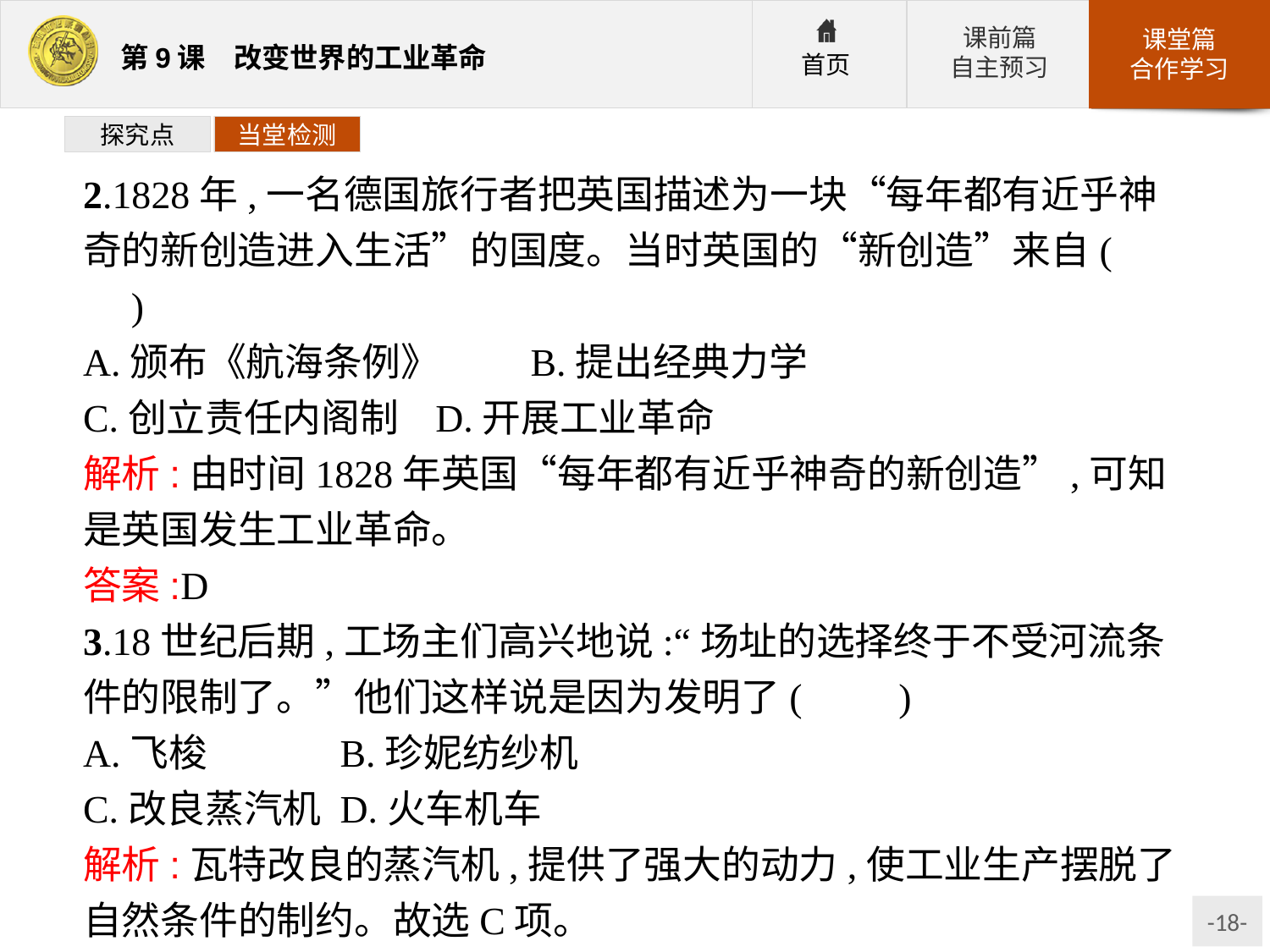

探究点
当堂检测
2.1828年,一名德国旅行者把英国描述为一块“每年都有近乎神奇的新创造进入生活”的国度。当时英国的“新创造”来自(　　)
A.颁布《航海条例》	B.提出经典力学
C.创立责任内阁制	D.开展工业革命
解析:由时间1828年英国“每年都有近乎神奇的新创造”,可知是英国发生工业革命。
答案:D
3.18世纪后期,工场主们高兴地说:“场址的选择终于不受河流条件的限制了。”他们这样说是因为发明了(　　)
A.飞梭		B.珍妮纺纱机
C.改良蒸汽机	D.火车机车
解析:瓦特改良的蒸汽机,提供了强大的动力,使工业生产摆脱了自然条件的制约。故选C项。
答案:C